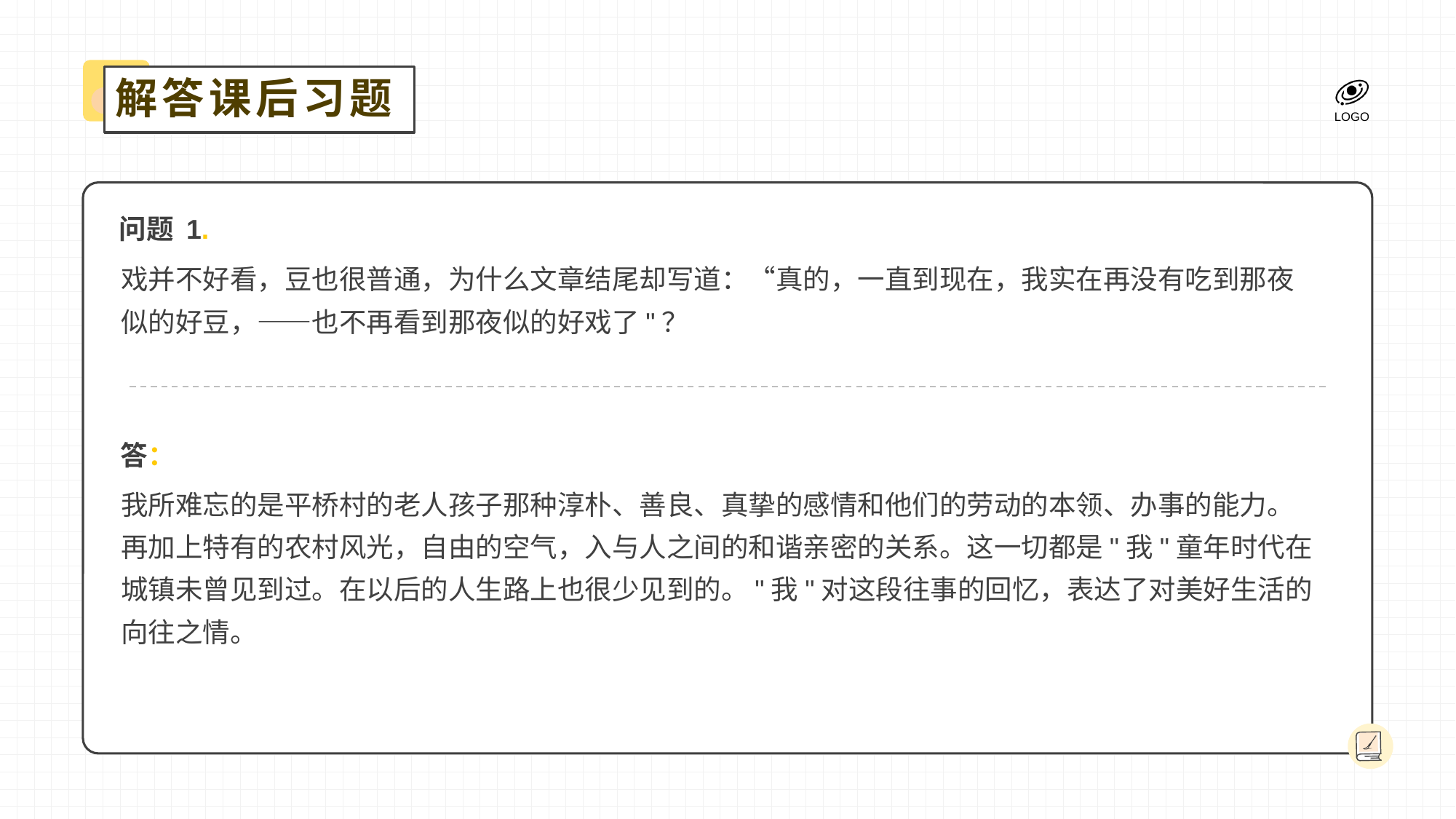

解答课后习题
问题 1.
戏并不好看，豆也很普通，为什么文章结尾却写道：“真的，一直到现在，我实在再没有吃到那夜似的好豆，——也不再看到那夜似的好戏了"？
答：
我所难忘的是平桥村的老人孩子那种淳朴、善良、真挚的感情和他们的劳动的本领、办事的能力。再加上特有的农村风光，自由的空气，入与人之间的和谐亲密的关系。这一切都是"我"童年时代在城镇未曾见到过。在以后的人生路上也很少见到的。"我"对这段往事的回忆，表达了对美好生活的向往之情。